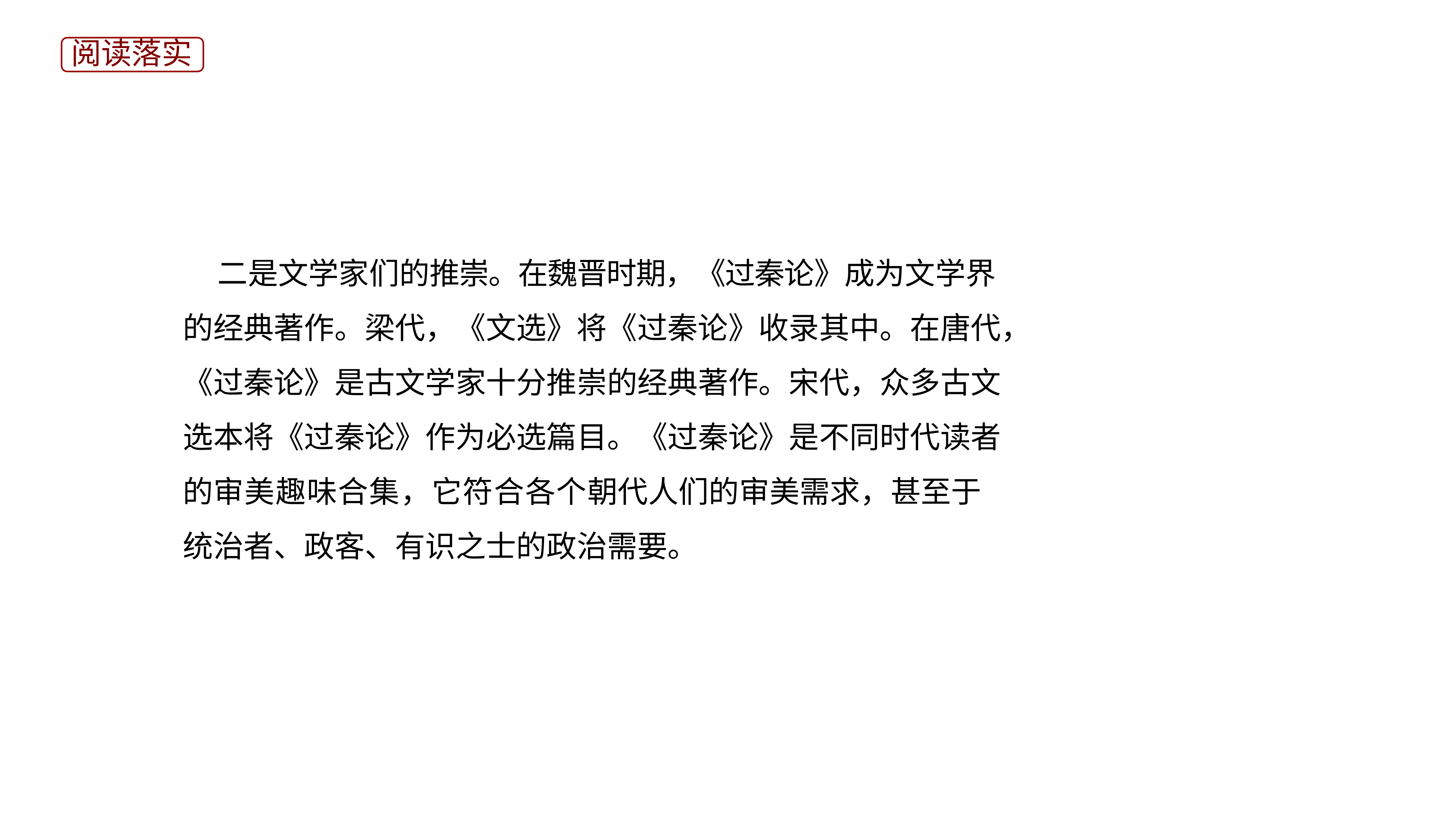

阅读落实

    二是文学家们的推崇。在魏晋时期，《过秦论》成为文学界的经典著作。梁代，《文选》将《过秦论》收录其中。在唐代，《过秦论》是古文学家十分推崇的经典著作。宋代，众多古文选本将《过秦论》作为必选篇目。《过秦论》是不同时代读者的审美趣味合集，它符合各个朝代人们的审美需求，甚至于统治者、政客、有识之士的政治需要。